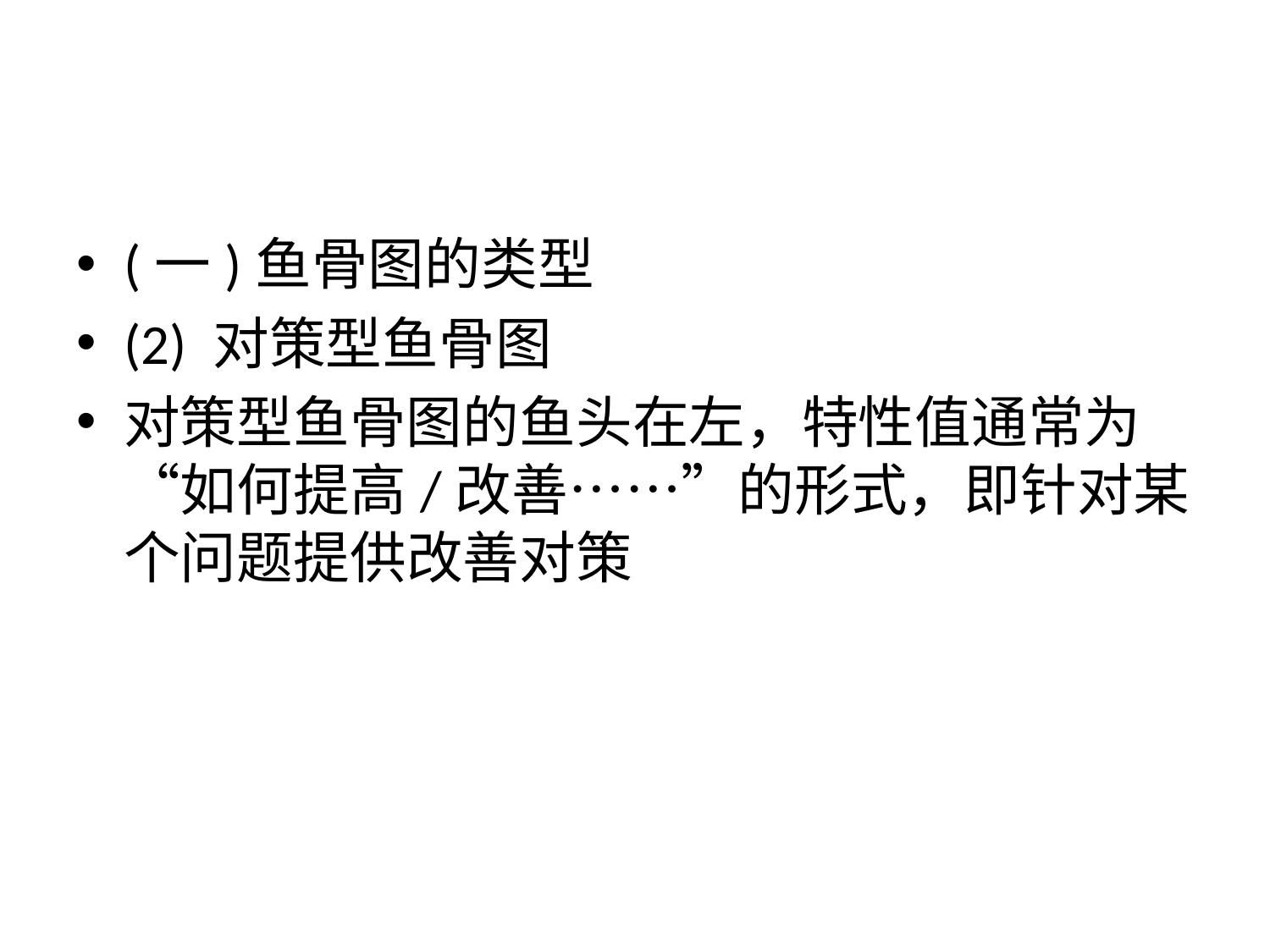

#
(一)鱼骨图的类型
(2) 对策型鱼骨图
对策型鱼骨图的鱼头在左，特性值通常为“如何提高/改善……”的形式，即针对某个问题提供改善对策